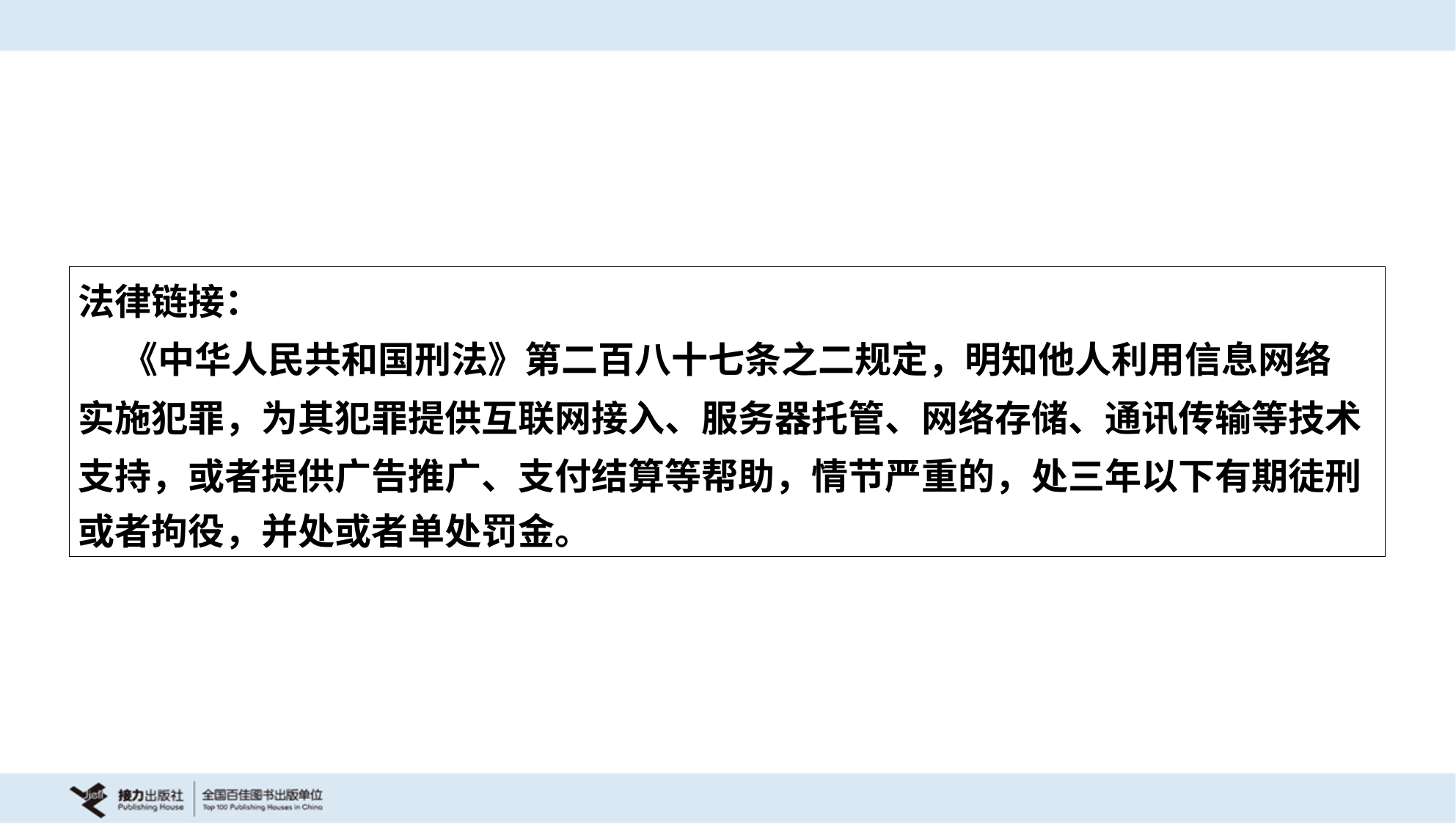

| 法律链接： 《中华人民共和国刑法》第二百八十七条之二规定，明知他人利用信息网络 实施犯罪，为其犯罪提供互联网接入、服务器托管、网络存储、通讯传输等技术 支持，或者提供广告推广、支付结算等帮助，情节严重的，处三年以下有期徒刑 或者拘役，并处或者单处罚金。 |
| --- |